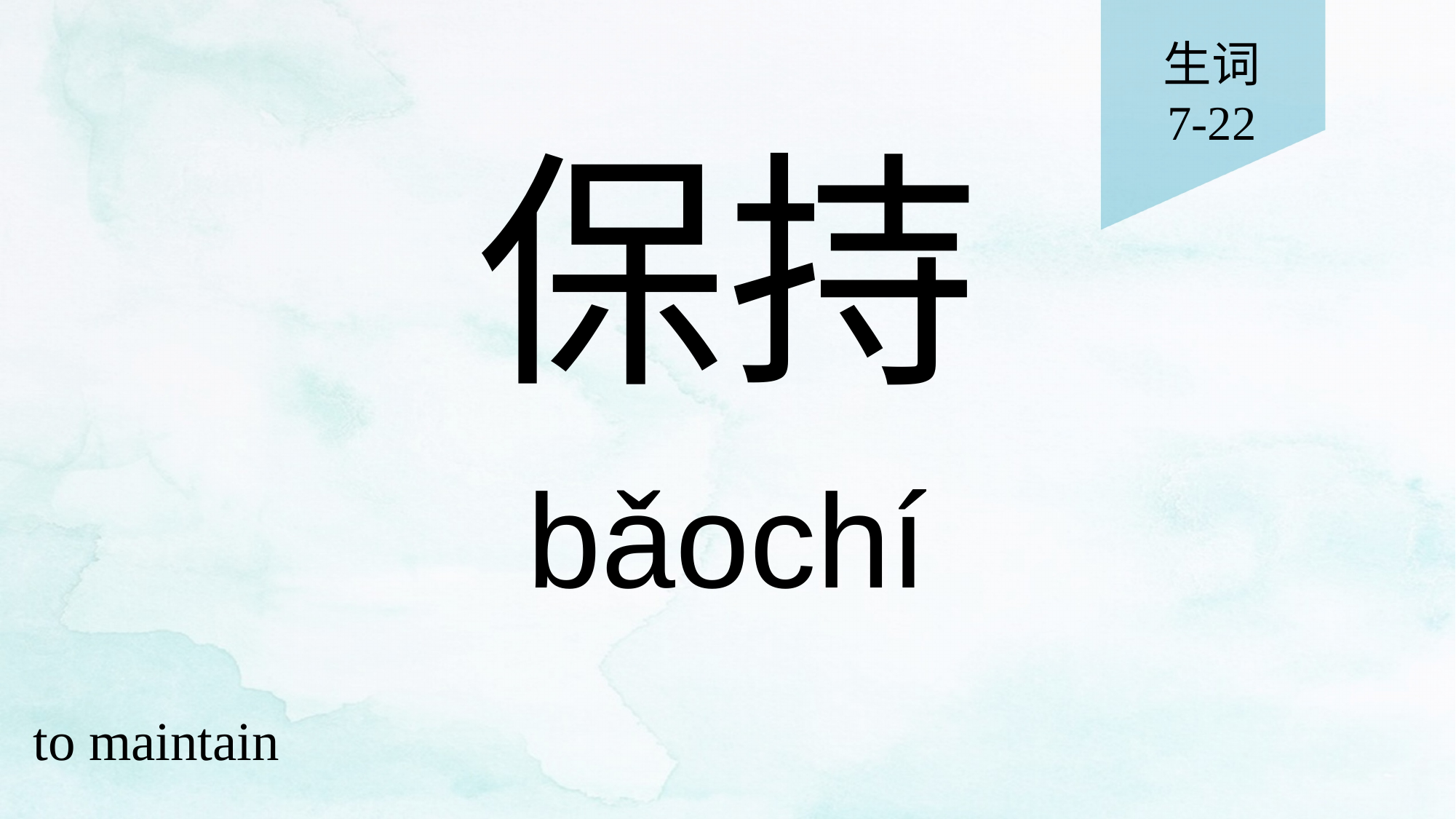

生词
7-22
# 保持
bǎochí
to maintain